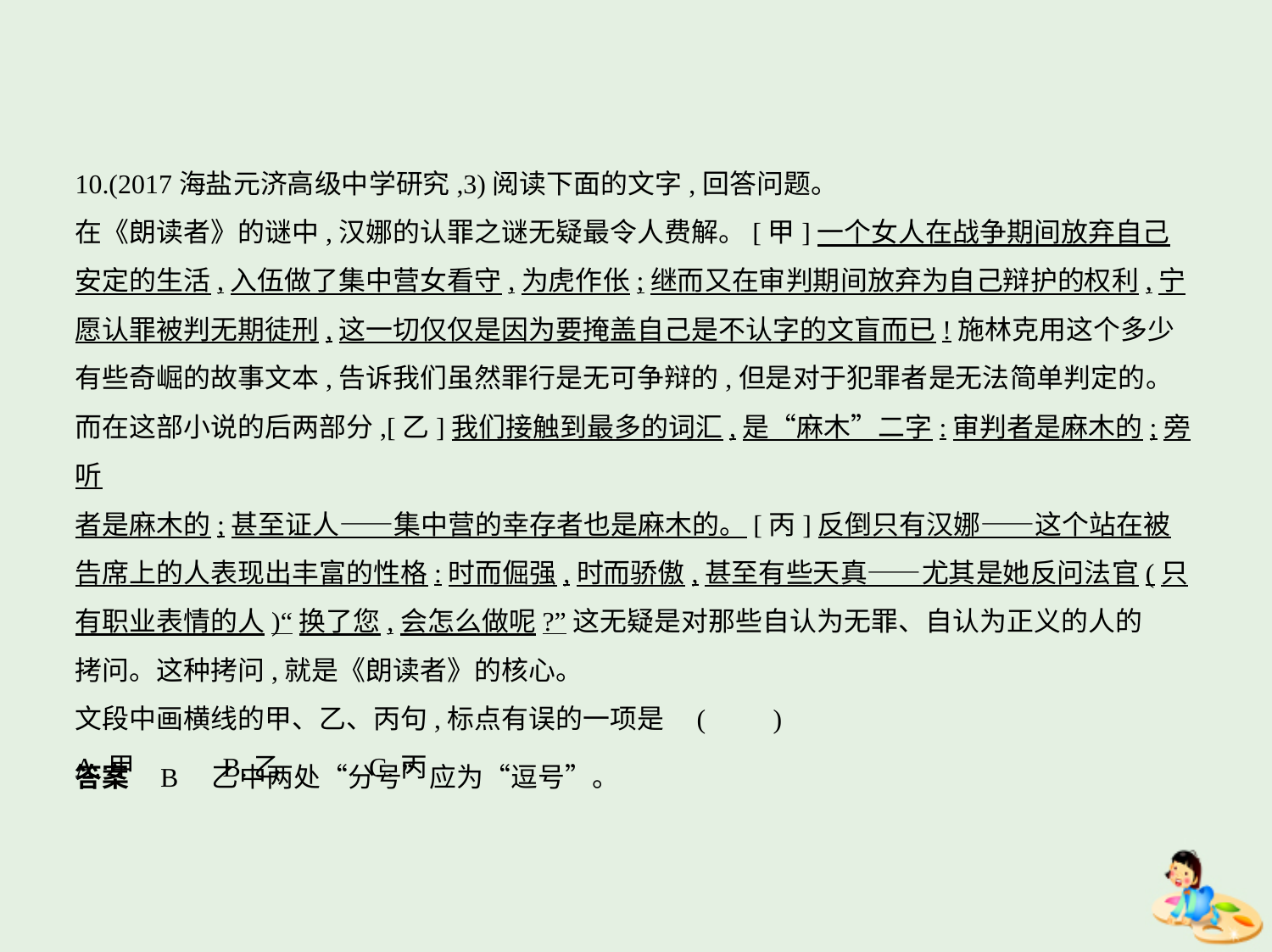

10.(2017海盐元济高级中学研究,3)阅读下面的文字,回答问题。
在《朗读者》的谜中,汉娜的认罪之谜无疑最令人费解。[甲]一个女人在战争期间放弃自己
安定的生活,入伍做了集中营女看守,为虎作伥;继而又在审判期间放弃为自己辩护的权利,宁
愿认罪被判无期徒刑,这一切仅仅是因为要掩盖自己是不认字的文盲而已!施林克用这个多少
有些奇崛的故事文本,告诉我们虽然罪行是无可争辩的,但是对于犯罪者是无法简单判定的。
而在这部小说的后两部分,[乙]我们接触到最多的词汇,是“麻木”二字:审判者是麻木的;旁听
者是麻木的;甚至证人——集中营的幸存者也是麻木的。[丙]反倒只有汉娜——这个站在被
告席上的人表现出丰富的性格:时而倔强,时而骄傲,甚至有些天真——尤其是她反问法官(只
有职业表情的人)“换了您,会怎么做呢?”这无疑是对那些自认为无罪、自认为正义的人的
拷问。这种拷问,就是《朗读者》的核心。
文段中画横线的甲、乙、丙句,标点有误的一项是 (　　)
A.甲　　　B.乙　　　C.丙
答案    B　乙中两处“分号”应为“逗号”。